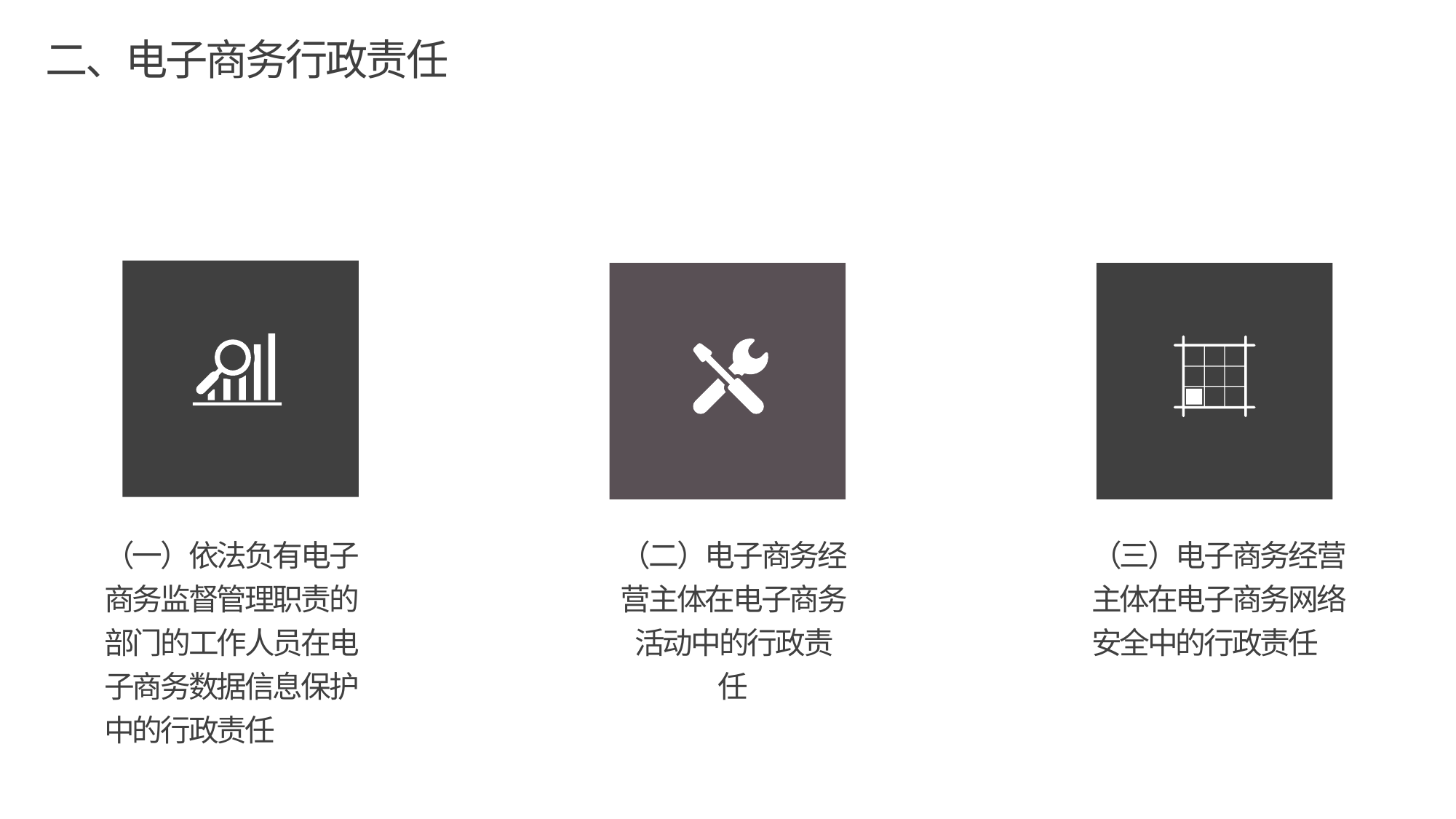

二、电子商务行政责任

（一）依法负有电子商务监督管理职责的部门的工作人员在电子商务数据信息保护中的行政责任
（三）电子商务经营主体在电子商务网络安全中的行政责任
（二）电子商务经营主体在电子商务活动中的行政责任